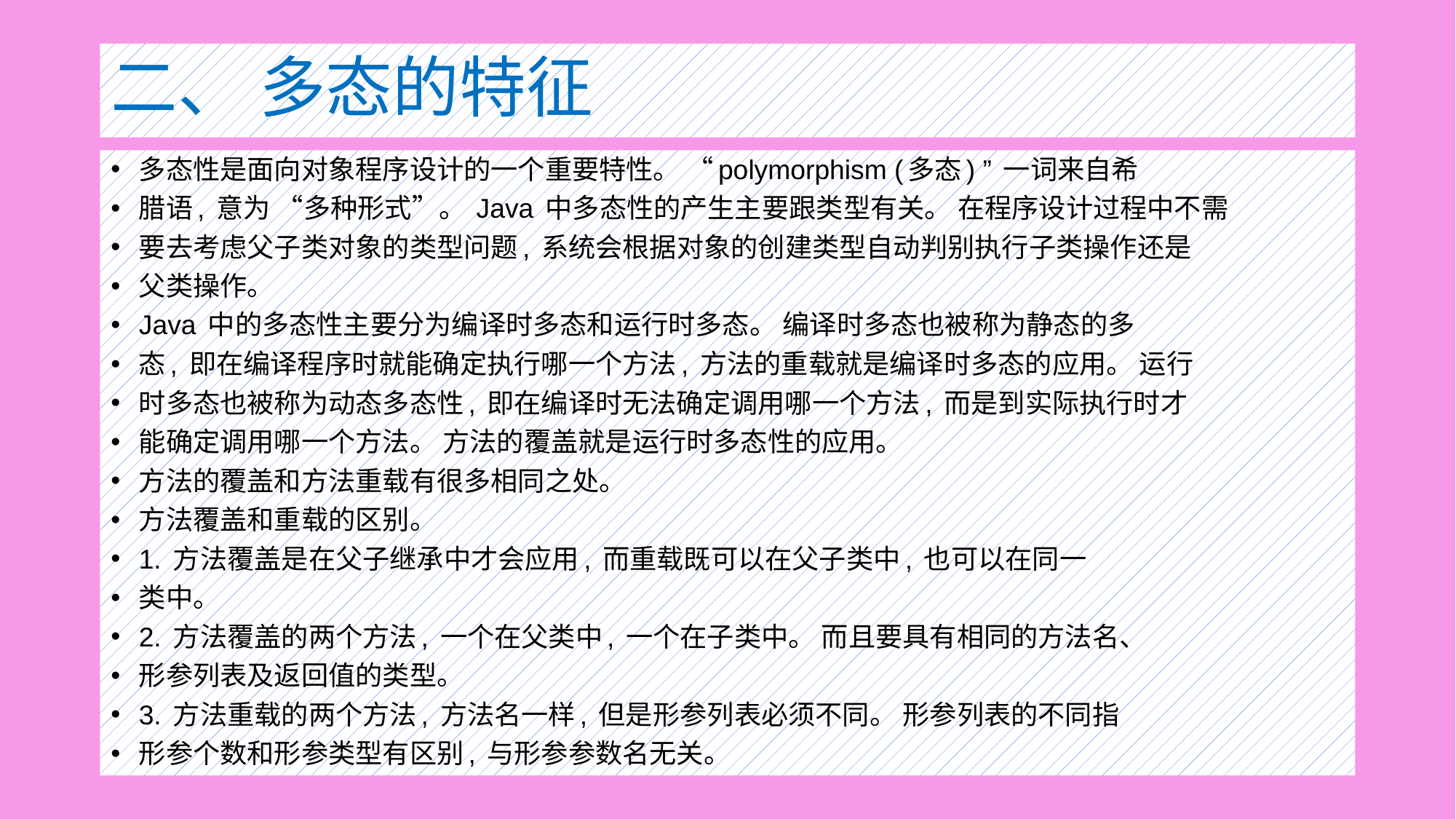

# 二、 多态的特征
多态性是面向对象程序设计的一个重要特性。 “polymorphism (多态) ” 一词来自希
腊语, 意为 “多种形式”。 Java 中多态性的产生主要跟类型有关。 在程序设计过程中不需
要去考虑父子类对象的类型问题, 系统会根据对象的创建类型自动判别执行子类操作还是
父类操作。
Java 中的多态性主要分为编译时多态和运行时多态。 编译时多态也被称为静态的多
态, 即在编译程序时就能确定执行哪一个方法, 方法的重载就是编译时多态的应用。 运行
时多态也被称为动态多态性, 即在编译时无法确定调用哪一个方法, 而是到实际执行时才
能确定调用哪一个方法。 方法的覆盖就是运行时多态性的应用。
方法的覆盖和方法重载有很多相同之处。
方法覆盖和重载的区别。
1. 方法覆盖是在父子继承中才会应用, 而重载既可以在父子类中, 也可以在同一
类中。
2. 方法覆盖的两个方法, 一个在父类中, 一个在子类中。 而且要具有相同的方法名、
形参列表及返回值的类型。
3. 方法重载的两个方法, 方法名一样, 但是形参列表必须不同。 形参列表的不同指
形参个数和形参类型有区别, 与形参参数名无关。